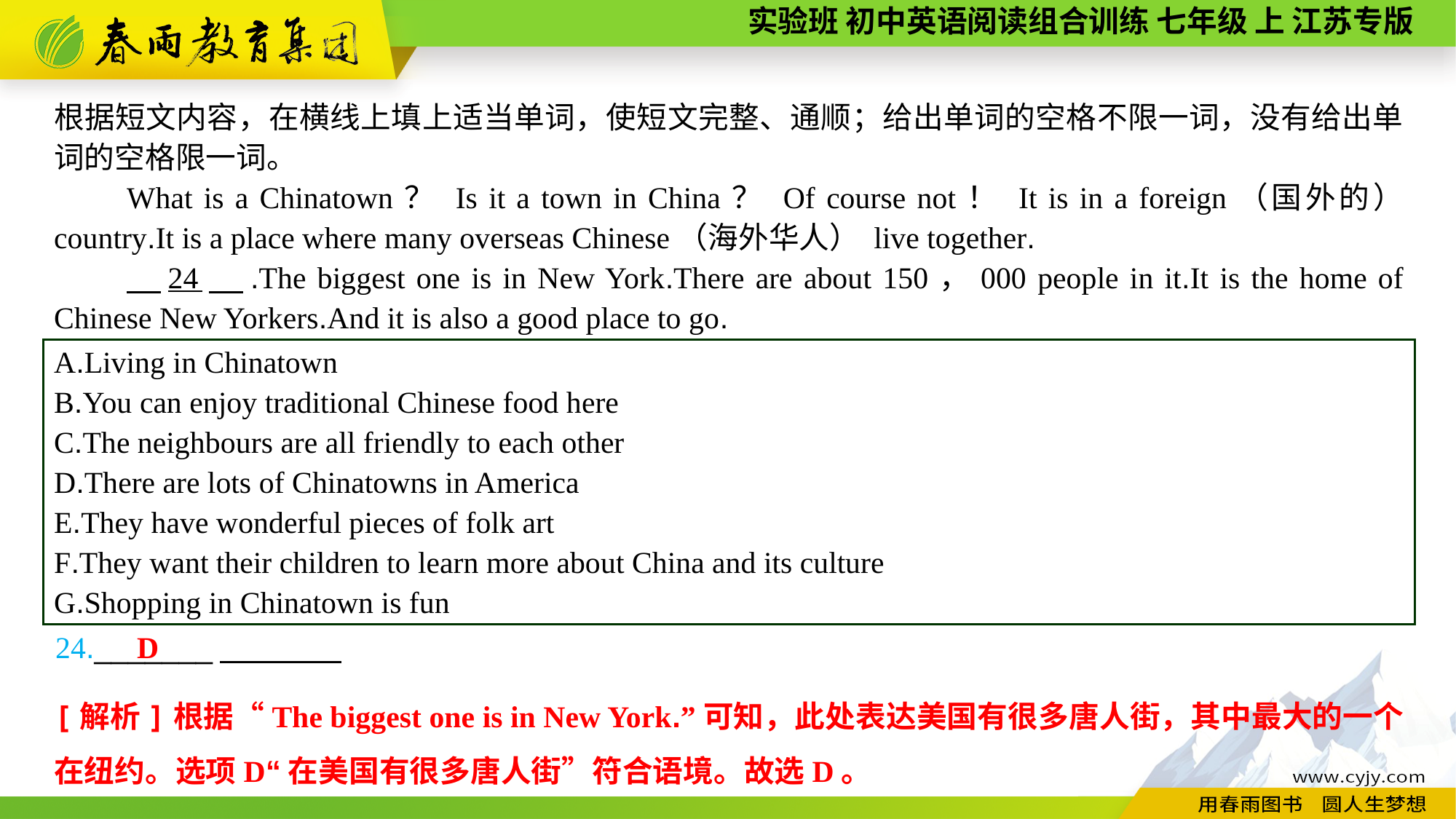

根据短文内容，在横线上填上适当单词，使短文完整、通顺；给出单词的空格不限一词，没有给出单词的空格限一词。
What is a Chinatown？ Is it a town in China？ Of course not！ It is in a foreign（国外的） country.It is a place where many overseas Chinese（海外华人） live together.
　24　.The biggest one is in New York.There are about 150，000 people in it.It is the home of Chinese New Yorkers.And it is also a good place to go.
A.Living in Chinatown
B.You can enjoy traditional Chinese food here
C.The neighbours are all friendly to each other
D.There are lots of Chinatowns in America
E.They have wonderful pieces of folk art
F.They want their children to learn more about China and its culture
G.Shopping in Chinatown is fun

D
24._______
[解析]根据“The biggest one is in New York.”可知，此处表达美国有很多唐人街，其中最大的一个在纽约。选项D“在美国有很多唐人街”符合语境。故选D。